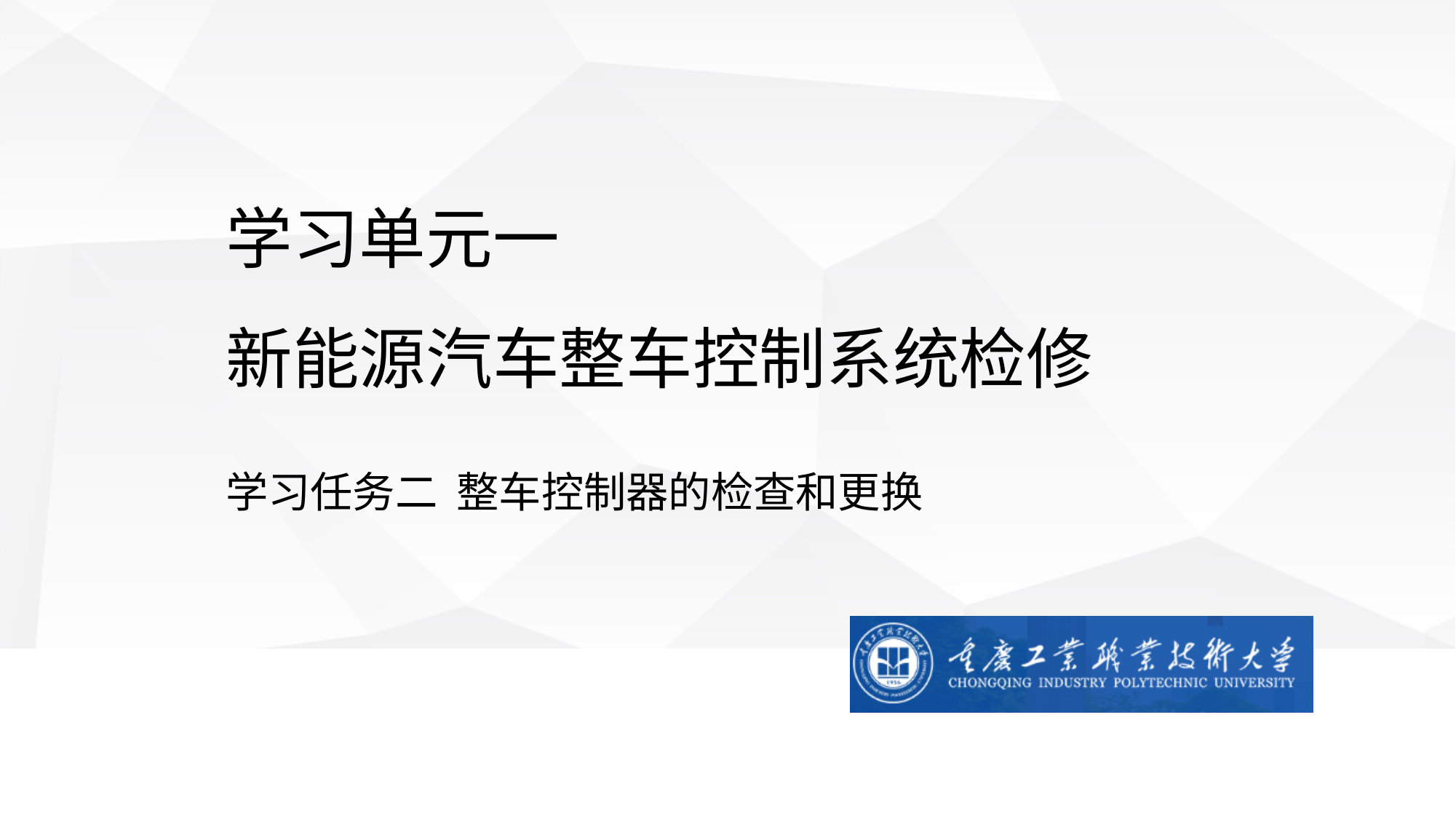

学习单元一
新能源汽车整车控制系统检修
学习任务二  整车控制器的检查和更换